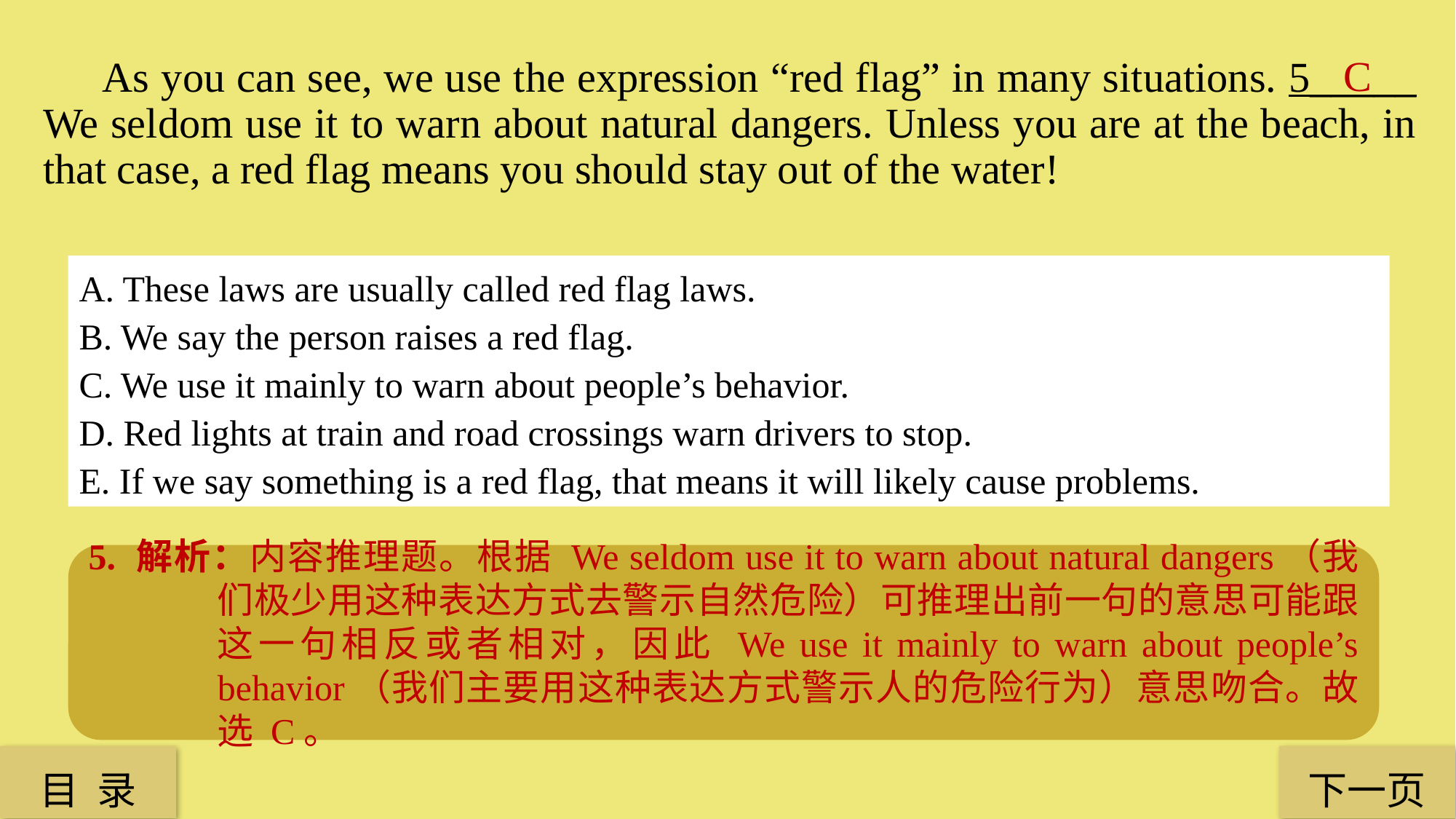

C
     As you can see, we use the expression “red flag” in many situations. 5_____ We seldom use it to warn about natural dangers. Unless you are at the beach, in that case, a red flag means you should stay out of the water!
A. These laws are usually called red flag laws.
B. We say the person raises a red flag.
C. We use it mainly to warn about people’s behavior.
D. Red lights at train and road crossings warn drivers to stop.
E. If we say something is a red flag, that means it will likely cause problems.
5. 解析：内容推理题。根据 We seldom use it to warn about natural dangers（我们极少用这种表达方式去警示自然危险）可推理出前一句的意思可能跟这一句相反或者相对，因此 We use it mainly to warn about people’s behavior（我们主要用这种表达方式警示人的危险行为）意思吻合。故选 C。